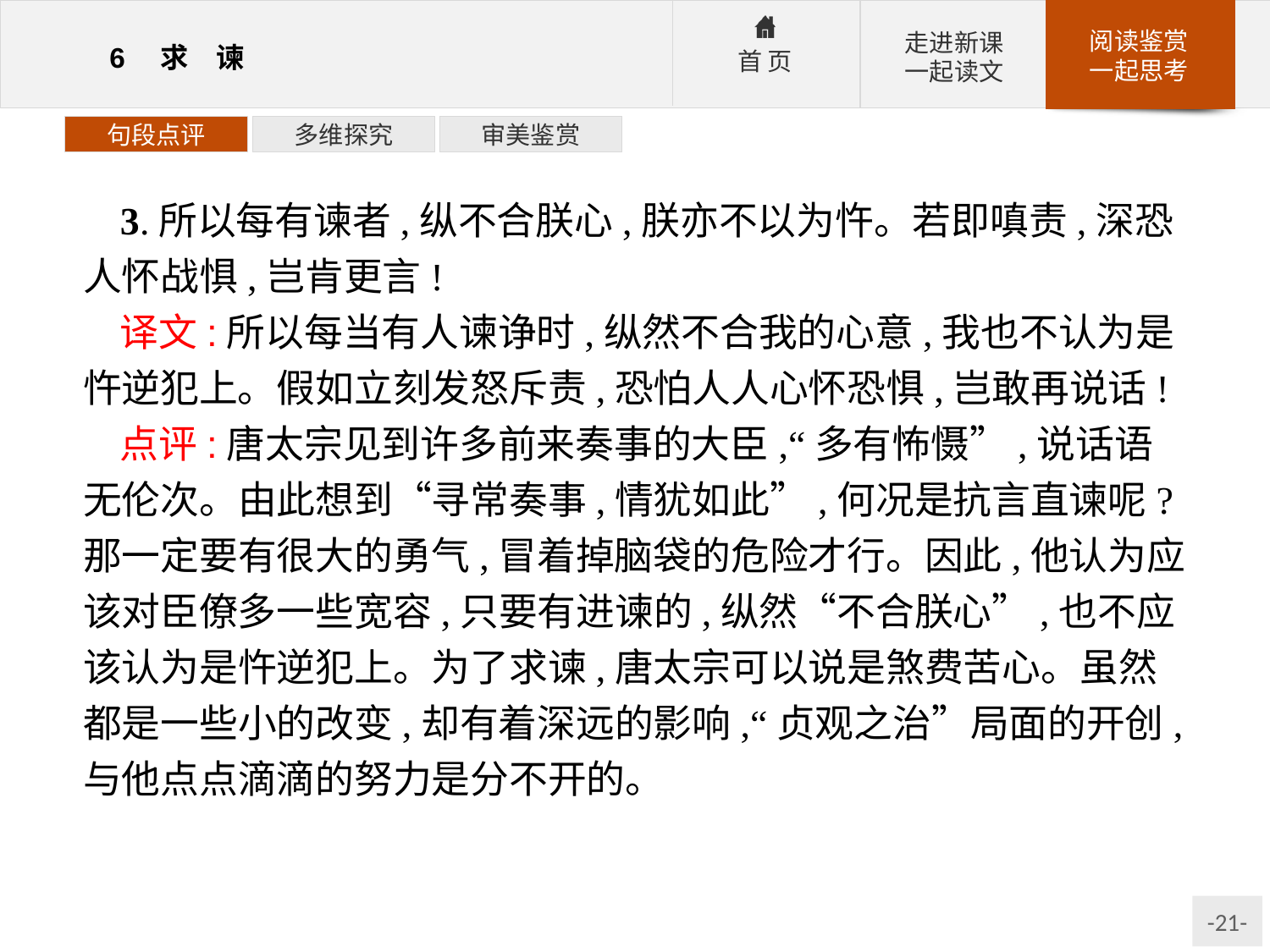

句段点评
多维探究
审美鉴赏
3.所以每有谏者,纵不合朕心,朕亦不以为忤。若即嗔责,深恐人怀战惧,岂肯更言!
译文:所以每当有人谏诤时,纵然不合我的心意,我也不认为是忤逆犯上。假如立刻发怒斥责,恐怕人人心怀恐惧,岂敢再说话!
点评:唐太宗见到许多前来奏事的大臣,“多有怖慑”,说话语无伦次。由此想到“寻常奏事,情犹如此”,何况是抗言直谏呢?那一定要有很大的勇气,冒着掉脑袋的危险才行。因此,他认为应该对臣僚多一些宽容,只要有进谏的,纵然“不合朕心”,也不应该认为是忤逆犯上。为了求谏,唐太宗可以说是煞费苦心。虽然都是一些小的改变,却有着深远的影响,“贞观之治”局面的开创,与他点点滴滴的努力是分不开的。